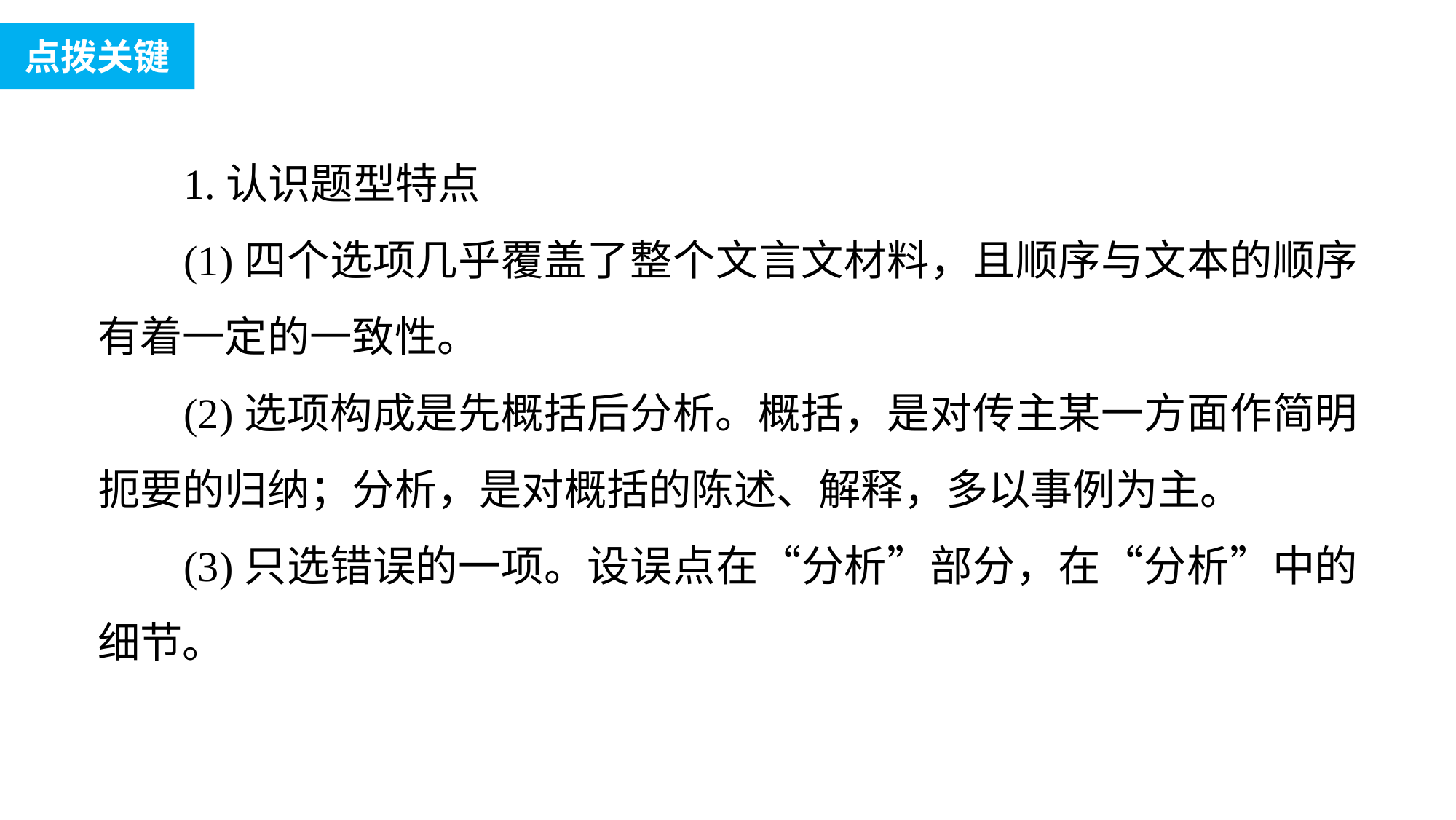

点拨关键
1.认识题型特点
(1)四个选项几乎覆盖了整个文言文材料，且顺序与文本的顺序有着一定的一致性。
(2)选项构成是先概括后分析。概括，是对传主某一方面作简明扼要的归纳；分析，是对概括的陈述、解释，多以事例为主。
(3)只选错误的一项。设误点在“分析”部分，在“分析”中的细节。